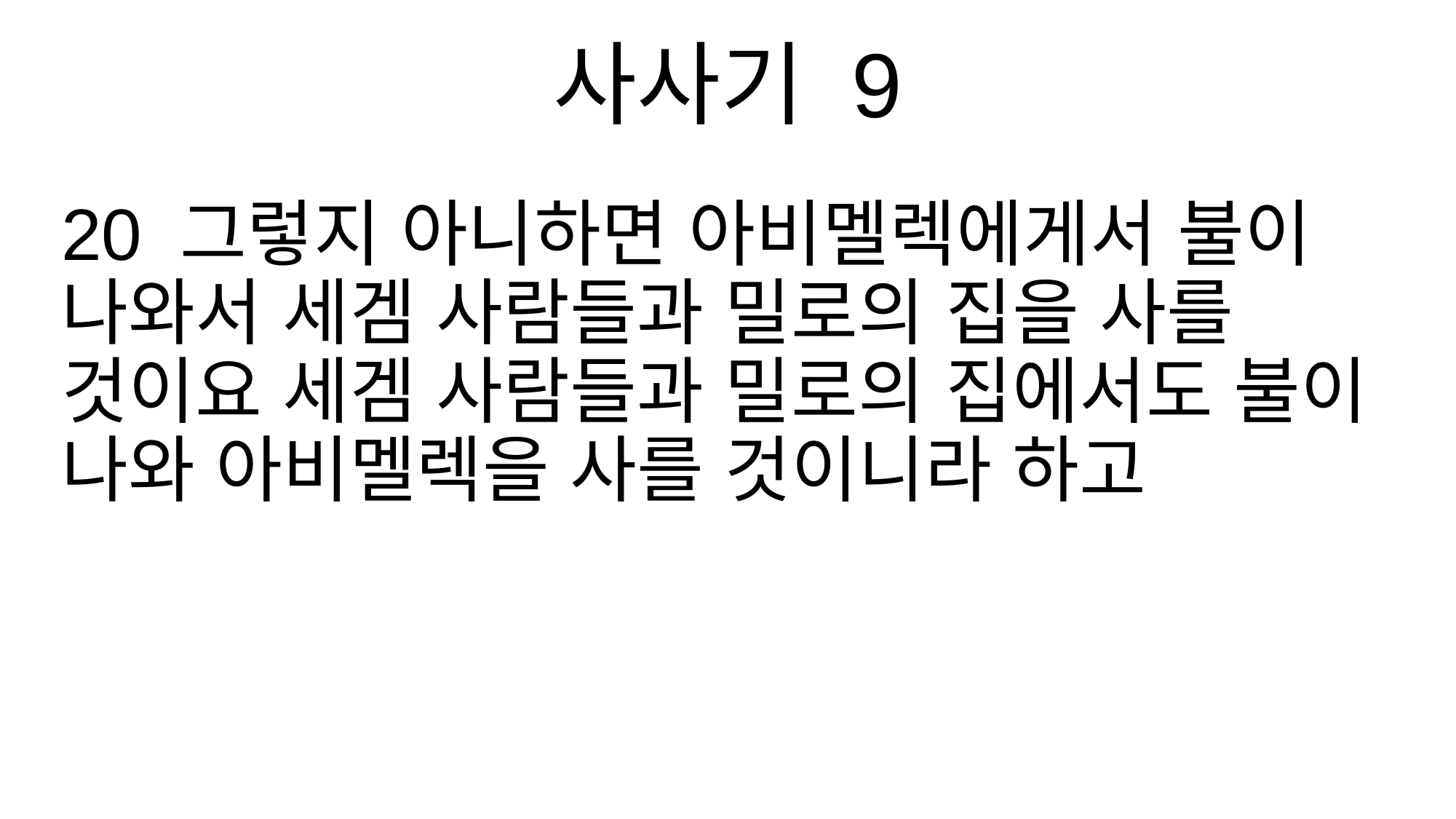

사사기 9
20 그렇지 아니하면 아비멜렉에게서 불이 나와서 세겜 사람들과 밀로의 집을 사를 것이요 세겜 사람들과 밀로의 집에서도 불이 나와 아비멜렉을 사를 것이니라 하고